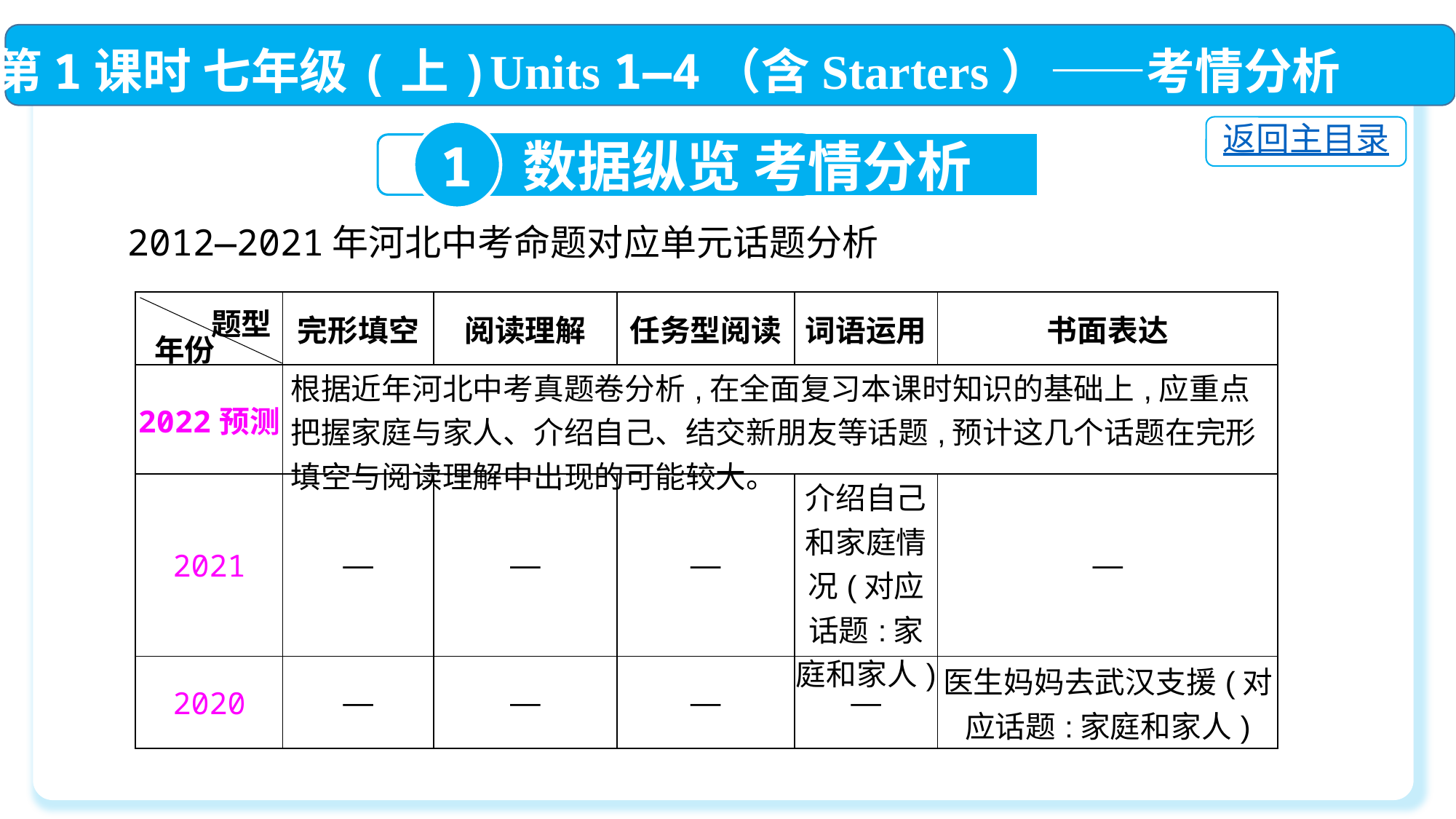

第1课时 七年级(上)Units 1—4（含Starters）——考情分析

返回主目录
1

数据纵览 考情分析
2012—2021年河北中考命题对应单元话题分析
|  | 完形填空 | 阅读理解 | 任务型阅读 | 词语运用 | 书面表达 |
| --- | --- | --- | --- | --- | --- |
| 2022预测 | 根据近年河北中考真题卷分析,在全面复习本课时知识的基础上,应重点把握家庭与家人、介绍自己、结交新朋友等话题,预计这几个话题在完形填空与阅读理解中出现的可能较大。 |  |  |  |  |
| 2021 | — | — | — | 介绍自己和家庭情况(对应话题:家庭和家人) | — |
| 2020 | — | — | — | — | 医生妈妈去武汉支援(对应话题:家庭和家人) |
题型
年份